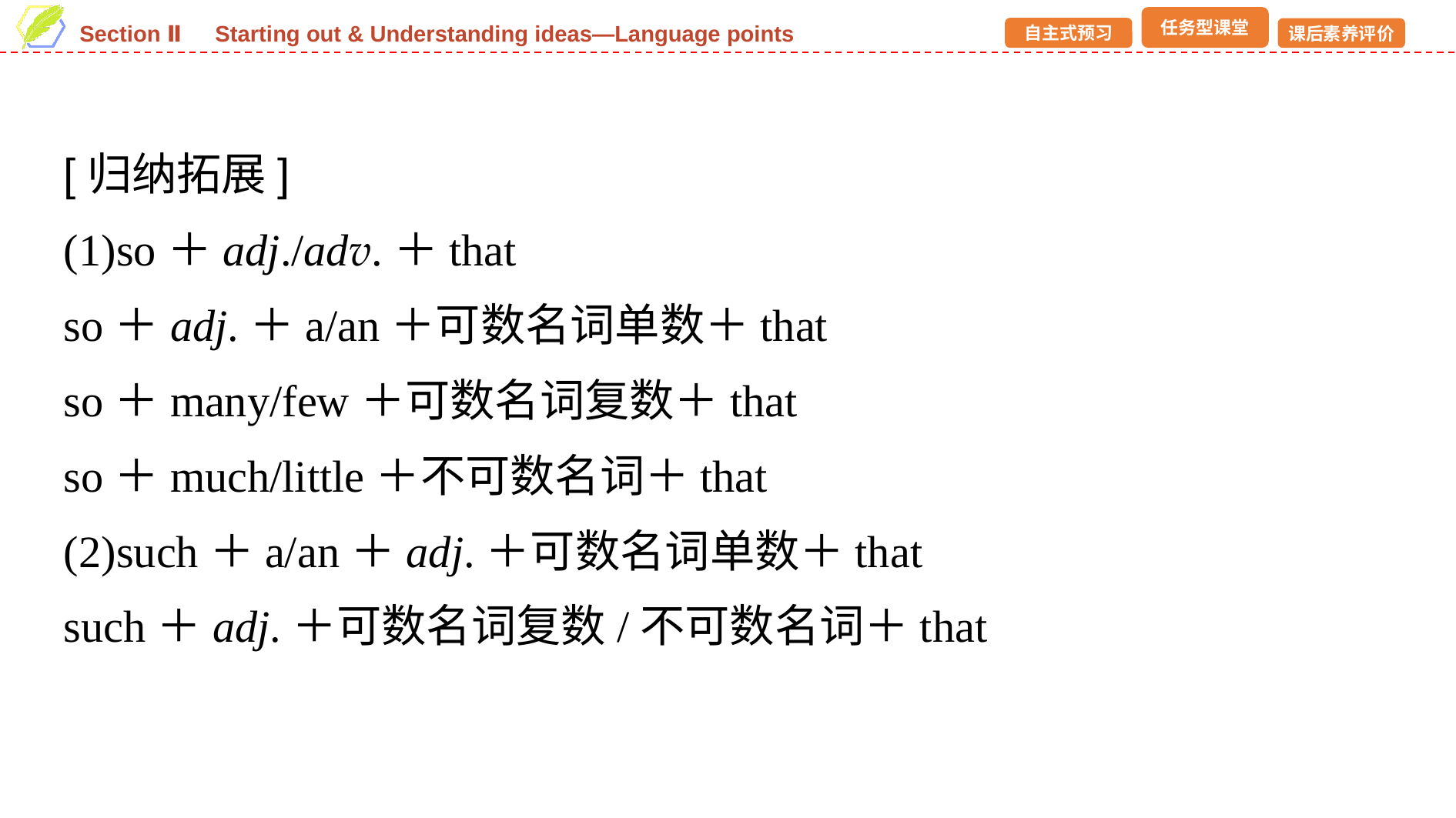

[归纳拓展]
(1)so＋adj./adv.＋that
so＋adj.＋a/an＋可数名词单数＋that
so＋many/few＋可数名词复数＋that
so＋much/little＋不可数名词＋that
(2)such＋a/an＋adj.＋可数名词单数＋that
such＋adj.＋可数名词复数/不可数名词＋that